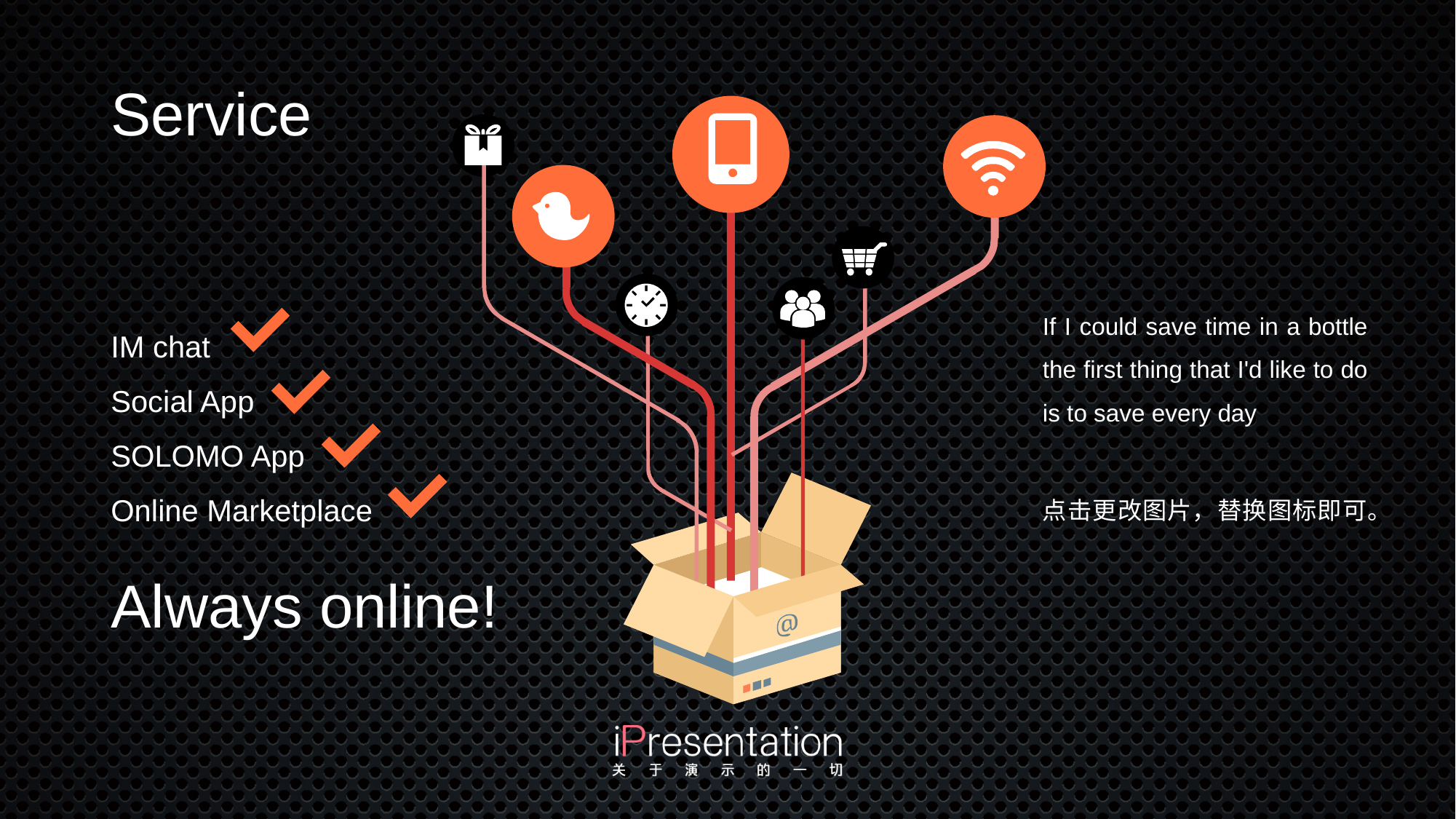

# Service

If I could save time in a bottle the first thing that I'd like to do is to save every day
IM chat
Social App
SOLOMO App
Online Marketplace

点击更改图片，替换图标即可。

Always online!